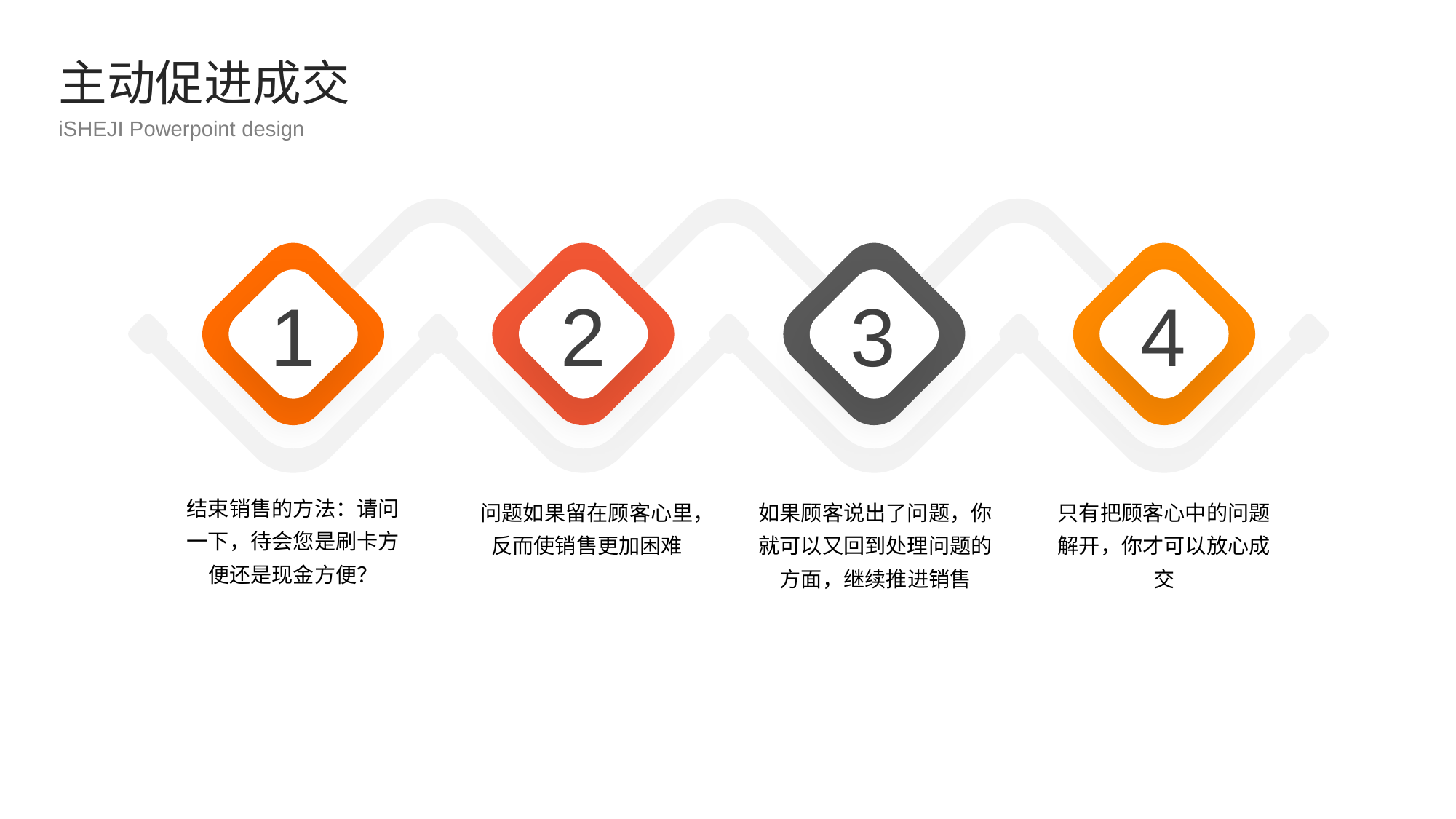

主动促进成交
iSHEJI Powerpoint design

1
2
3
4

结束销售的方法：请问一下，待会您是刷卡方便还是现金方便？
问题如果留在顾客心里，反而使销售更加困难
如果顾客说出了问题，你就可以又回到处理问题的方面，继续推进销售
只有把顾客心中的问题解开，你才可以放心成交